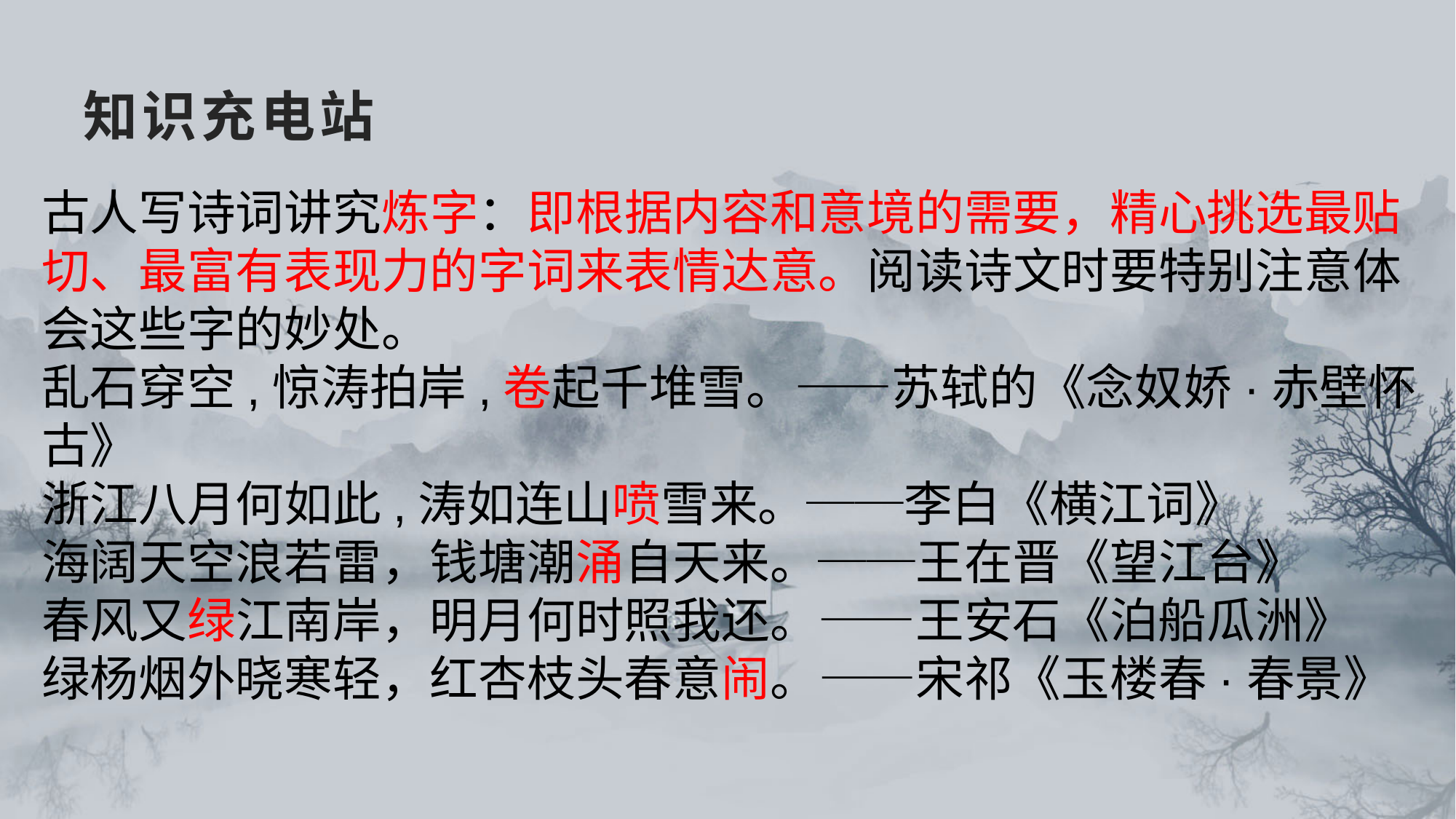

# 知识充电站
古人写诗词讲究炼字：即根据内容和意境的需要，精心挑选最贴切、最富有表现力的字词来表情达意。阅读诗文时要特别注意体会这些字的妙处。
乱石穿空,惊涛拍岸,卷起千堆雪。——苏轼的《念奴娇·赤壁怀古》
浙江八月何如此,涛如连山喷雪来。──李白《横江词》
海阔天空浪若雷，钱塘潮涌自天来。──王在晋《望江台》
春风又绿江南岸，明月何时照我还。——王安石《泊船瓜洲》
绿杨烟外晓寒轻，红杏枝头春意闹。——宋祁《玉楼春·春景》